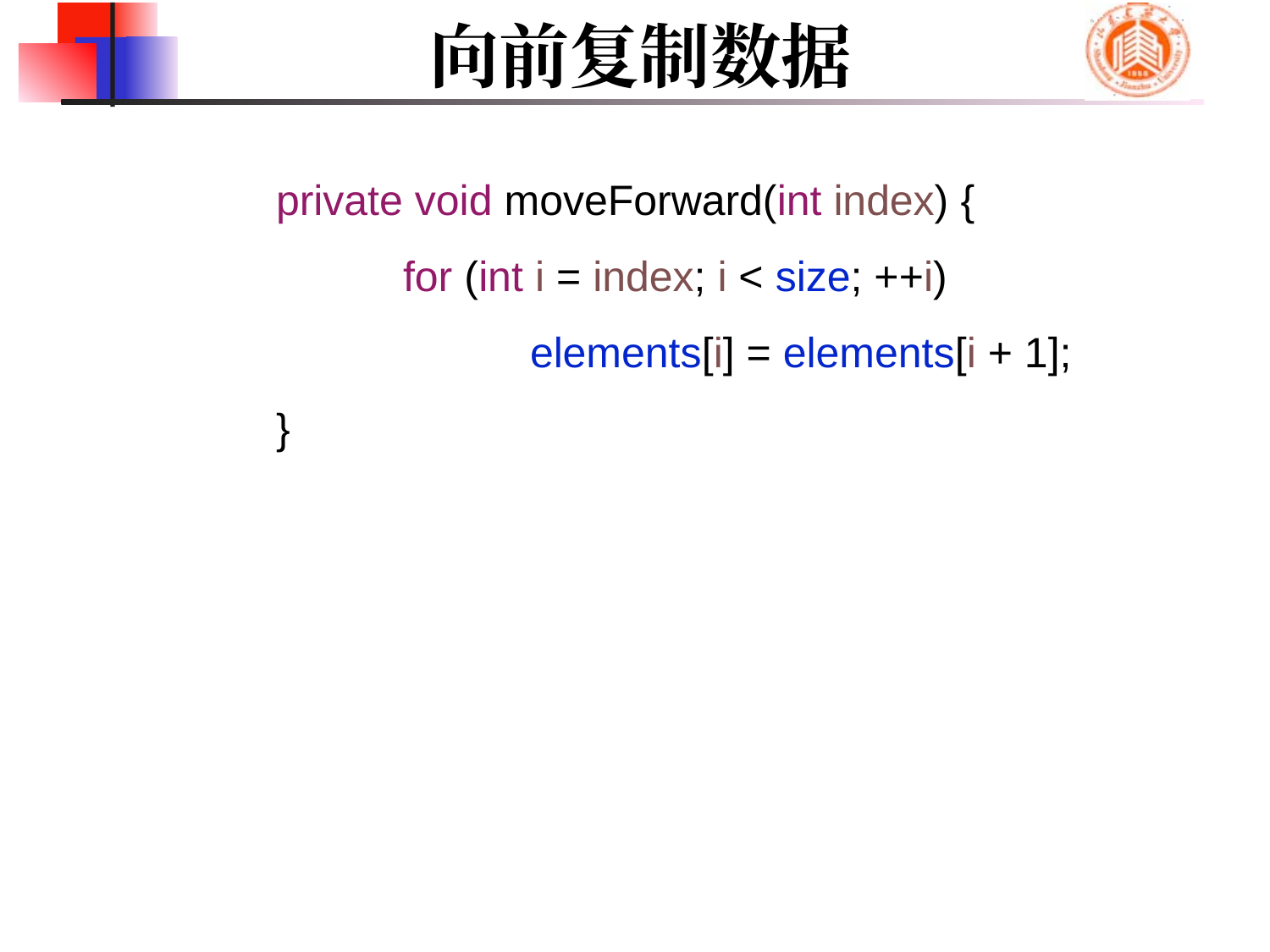

# 向前复制数据
	private void moveForward(int index) {
		for (int i = index; i < size; ++i)
			elements[i] = elements[i + 1];
	}